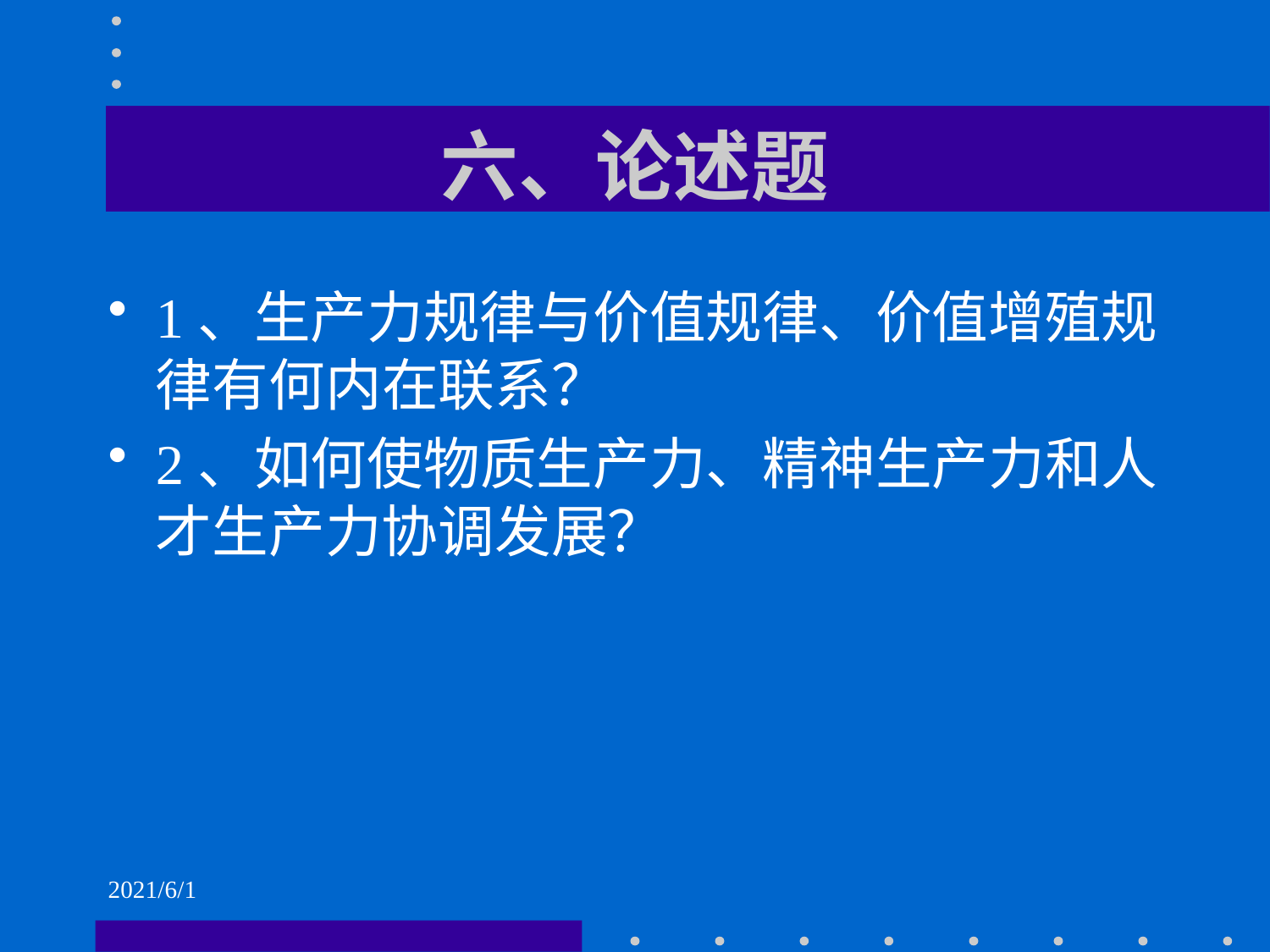

# 六、论述题
1、生产力规律与价值规律、价值增殖规律有何内在联系？
2、如何使物质生产力、精神生产力和人才生产力协调发展？
2021/6/1